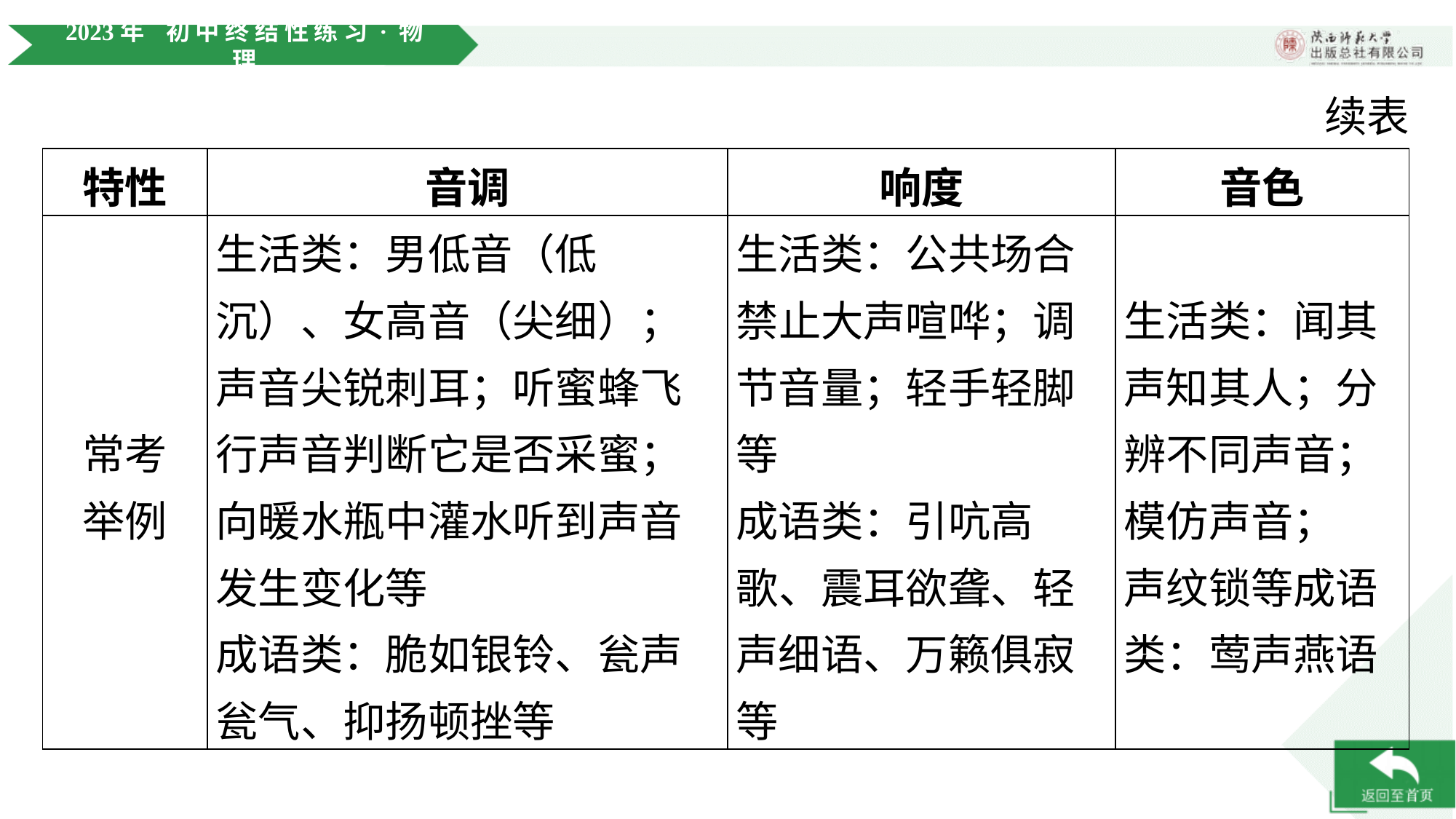

续表
| 特性 | 音调 | 响度 | 音色 |
| --- | --- | --- | --- |
| 常考 举例 | 生活类：男低音（低沉）、女高音（尖细）；声音尖锐刺耳；听蜜蜂飞行声音判断它是否采蜜；向暖水瓶中灌水听到声音发生变化等 成语类：脆如银铃、瓮声瓮气、抑扬顿挫等 | 生活类：公共场合禁止大声喧哗；调节音量；轻手轻脚等 成语类：引吭高歌、震耳欲聋、轻声细语、万籁俱寂等 | 生活类：闻其声知其人；分辨不同声音；模仿声音； 声纹锁等成语类：莺声燕语 |